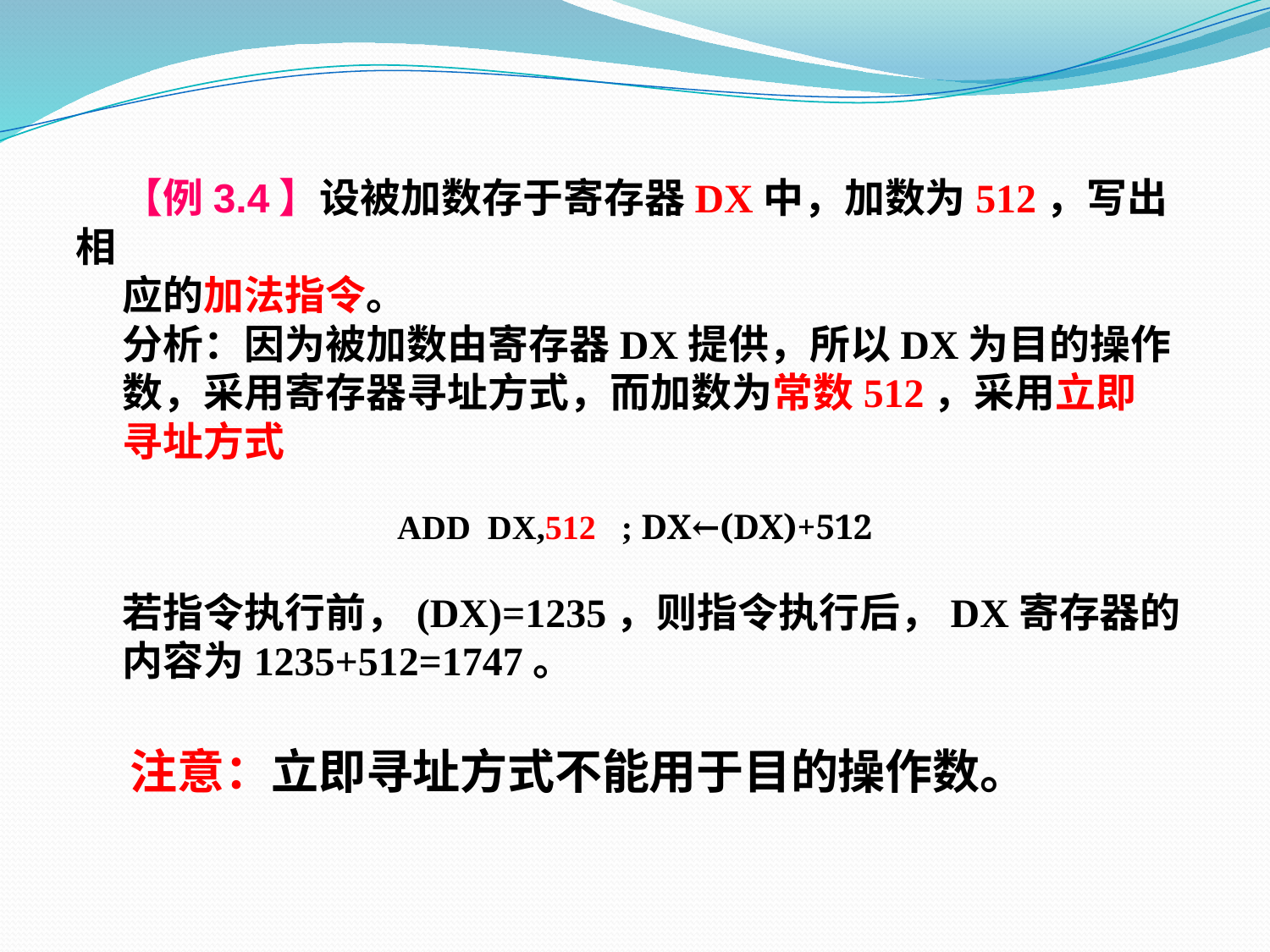

【例3.4】设被加数存于寄存器DX中，加数为512，写出相
    应的加法指令。
    分析：因为被加数由寄存器DX提供，所以DX为目的操作
    数，采用寄存器寻址方式，而加数为常数512，采用立即
    寻址方式

ADD  DX,512   ; DX←(DX)+512

    若指令执行前，(DX)=1235，则指令执行后，DX寄存器的
    内容为1235+512=1747。

    注意：立即寻址方式不能用于目的操作数。